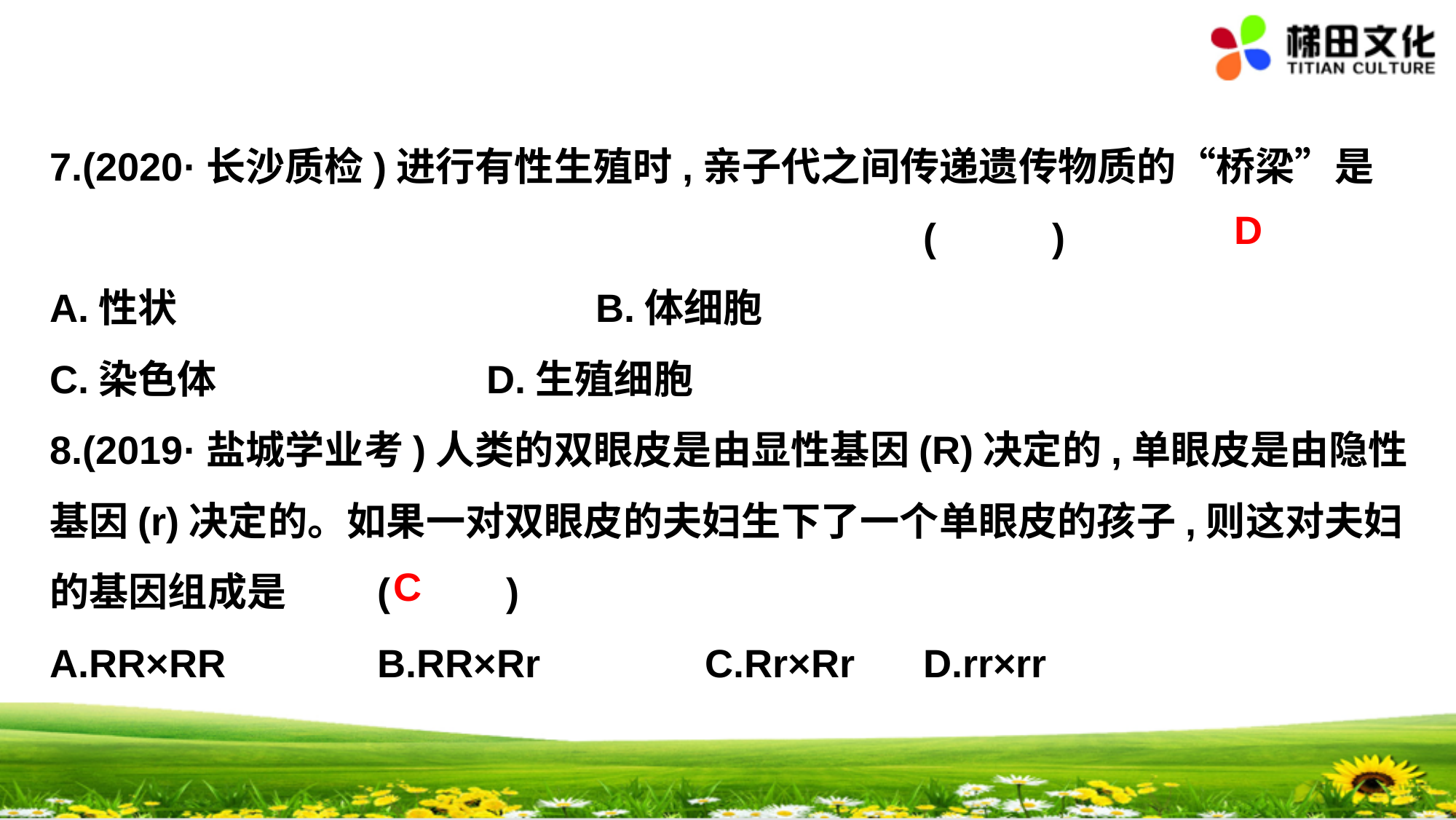

7.(2020·长沙质检)进行有性生殖时,亲子代之间传递遗传物质的“桥梁”是
								(　  　)
A.性状				B.体细胞
C.染色体			D.生殖细胞
8.(2019·盐城学业考)人类的双眼皮是由显性基因(R)决定的,单眼皮是由隐性
基因(r)决定的。如果一对双眼皮的夫妇生下了一个单眼皮的孩子,则这对夫妇
的基因组成是	(　  　)
A.RR×RR　 	B.RR×Rr　 	C.Rr×Rr　 	D.rr×rr
D
C